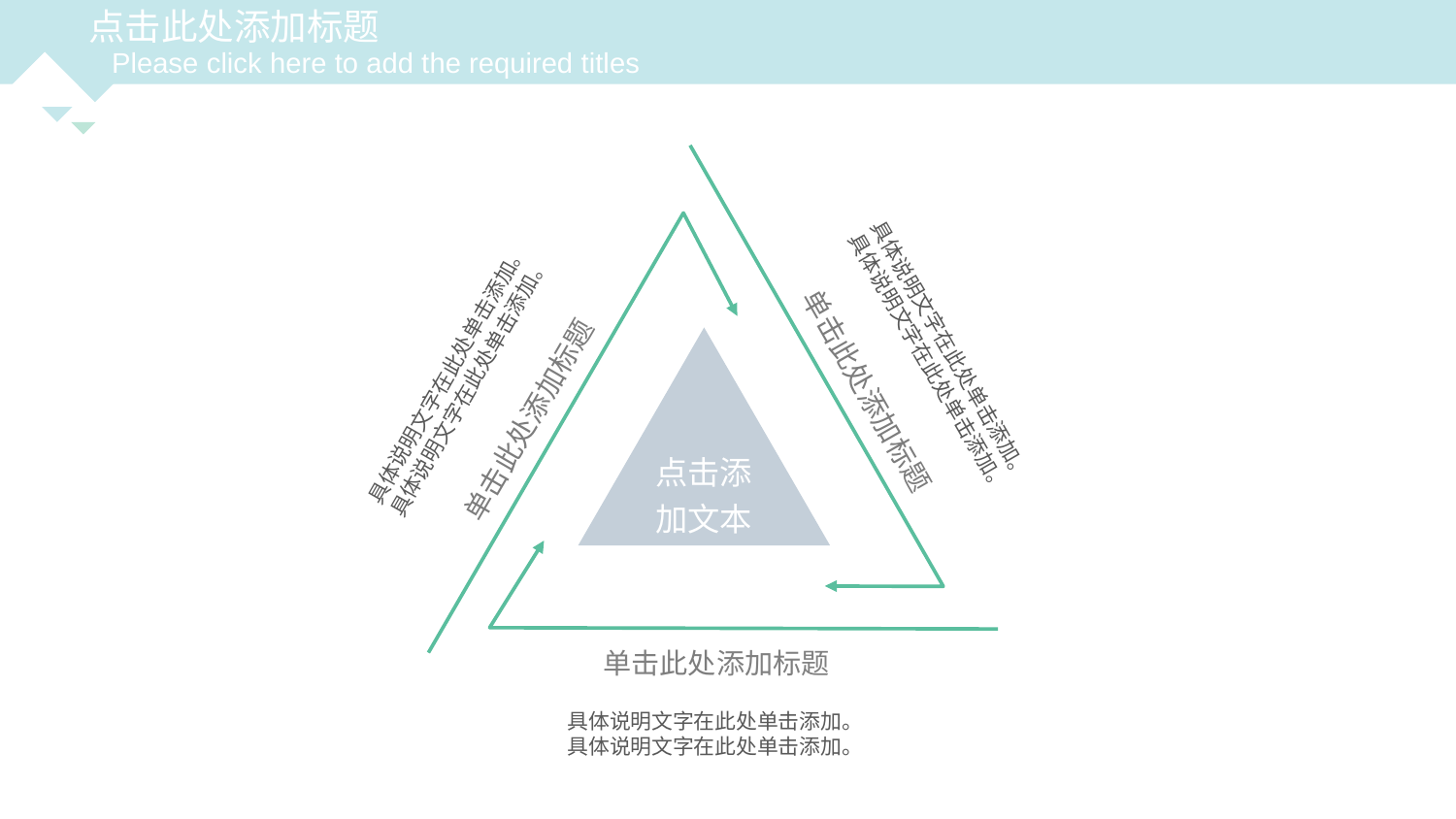

点击此处添加标题
Please click here to add the required titles

单击此处添加标题
具体说明文字在此处单击添加。
具体说明文字在此处单击添加。

单击此处添加标题
具体说明文字在此处单击添加。
具体说明文字在此处单击添加。
点击添加文本

单击此处添加标题
具体说明文字在此处单击添加。
具体说明文字在此处单击添加。